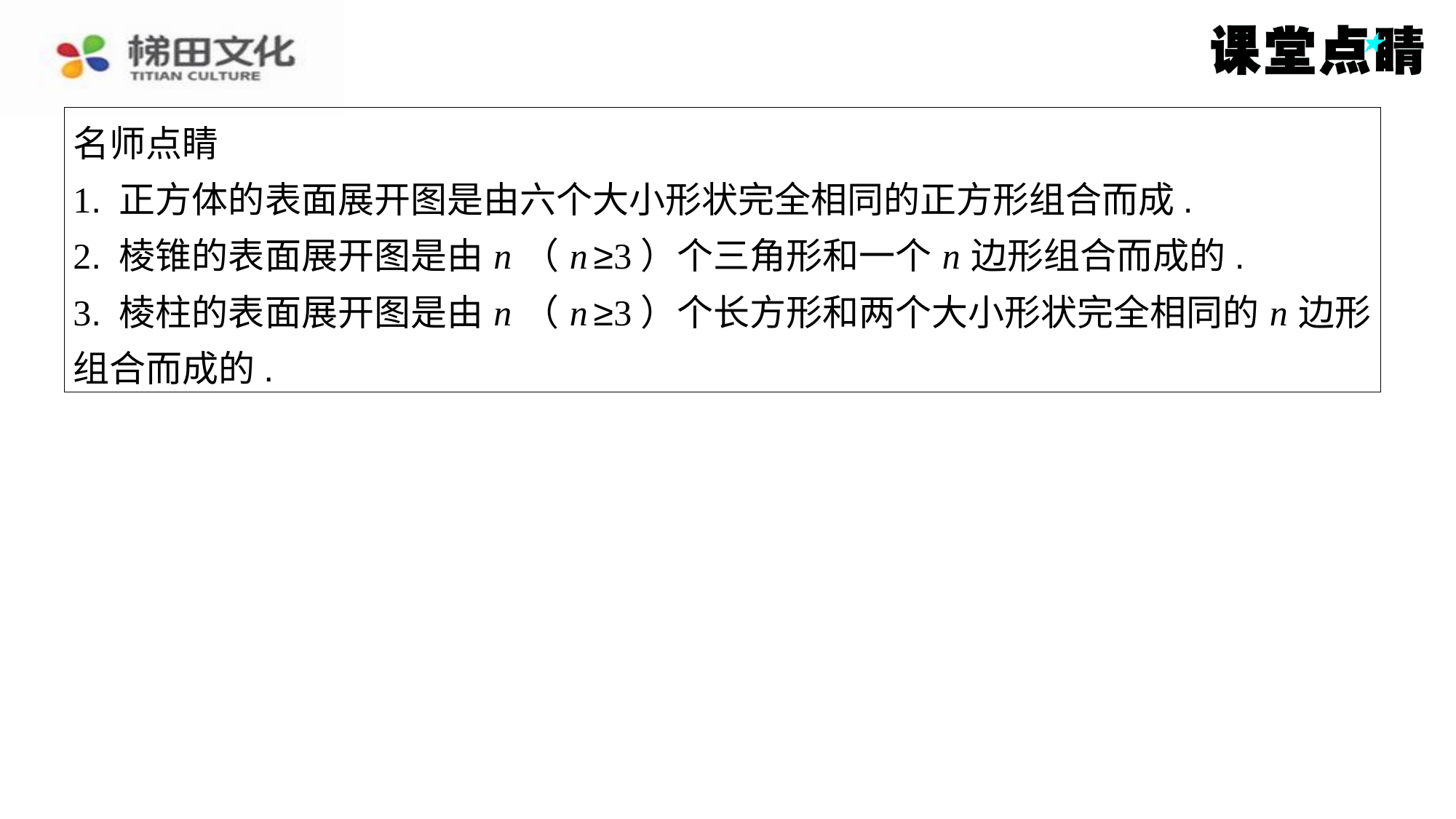

名师点睛
1. 正方体的表面展开图是由六个大小形状完全相同的正方形组合而成.
2. 棱锥的表面展开图是由 n （ n ≥3）个三角形和一个 n 边形组合而成的.
3. 棱柱的表面展开图是由 n （ n ≥3）个长方形和两个大小形状完全相同的 n 边形
组合而成的.